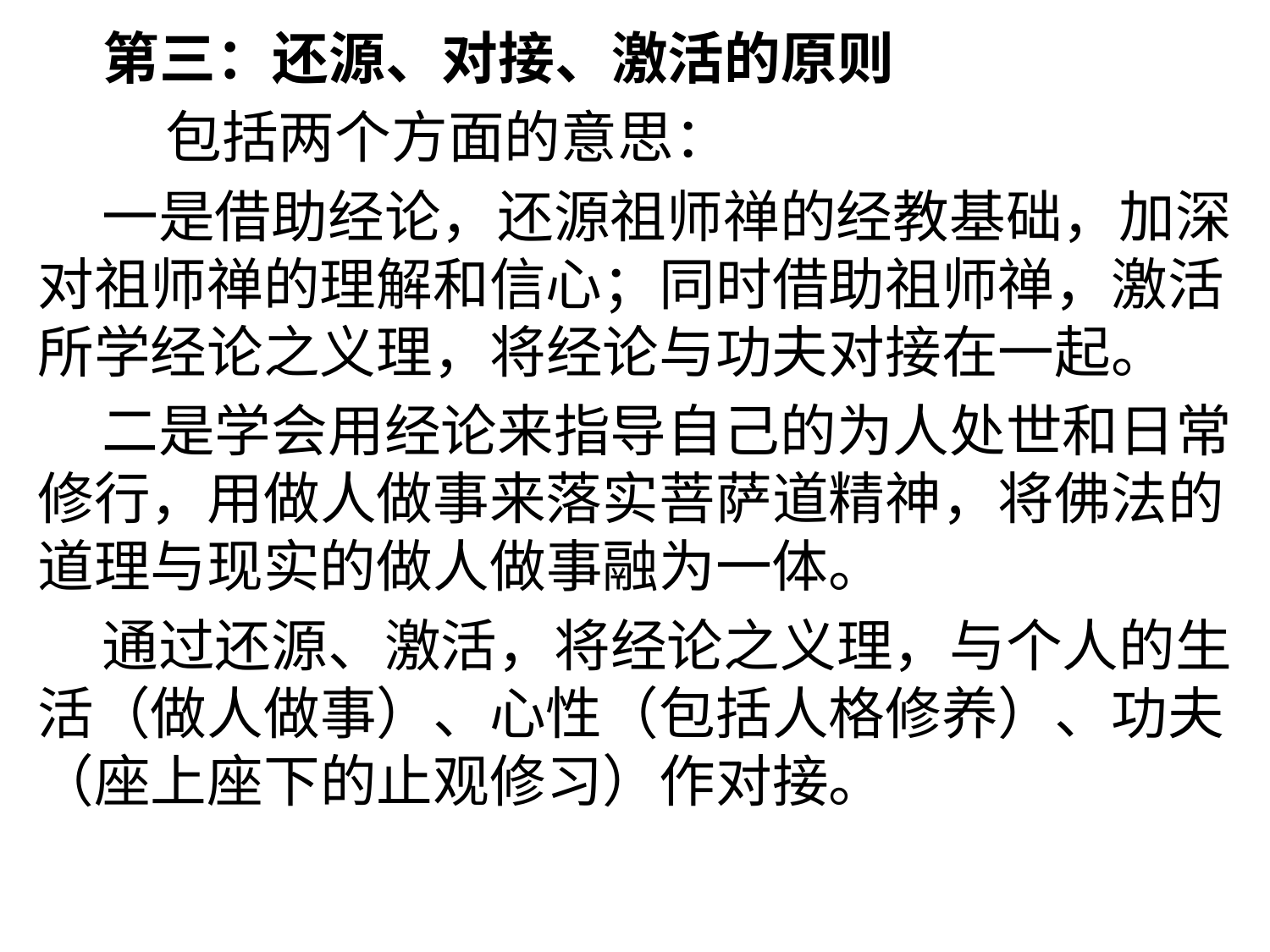

第三：还源、对接、激活的原则
         包括两个方面的意思：
    一是借助经论，还源祖师禅的经教基础，加深对祖师禅的理解和信心；同时借助祖师禅，激活所学经论之义理，将经论与功夫对接在一起。
    二是学会用经论来指导自己的为人处世和日常修行，用做人做事来落实菩萨道精神，将佛法的道理与现实的做人做事融为一体。
    通过还源、激活，将经论之义理，与个人的生活（做人做事）、心性（包括人格修养）、功夫（座上座下的止观修习）作对接。